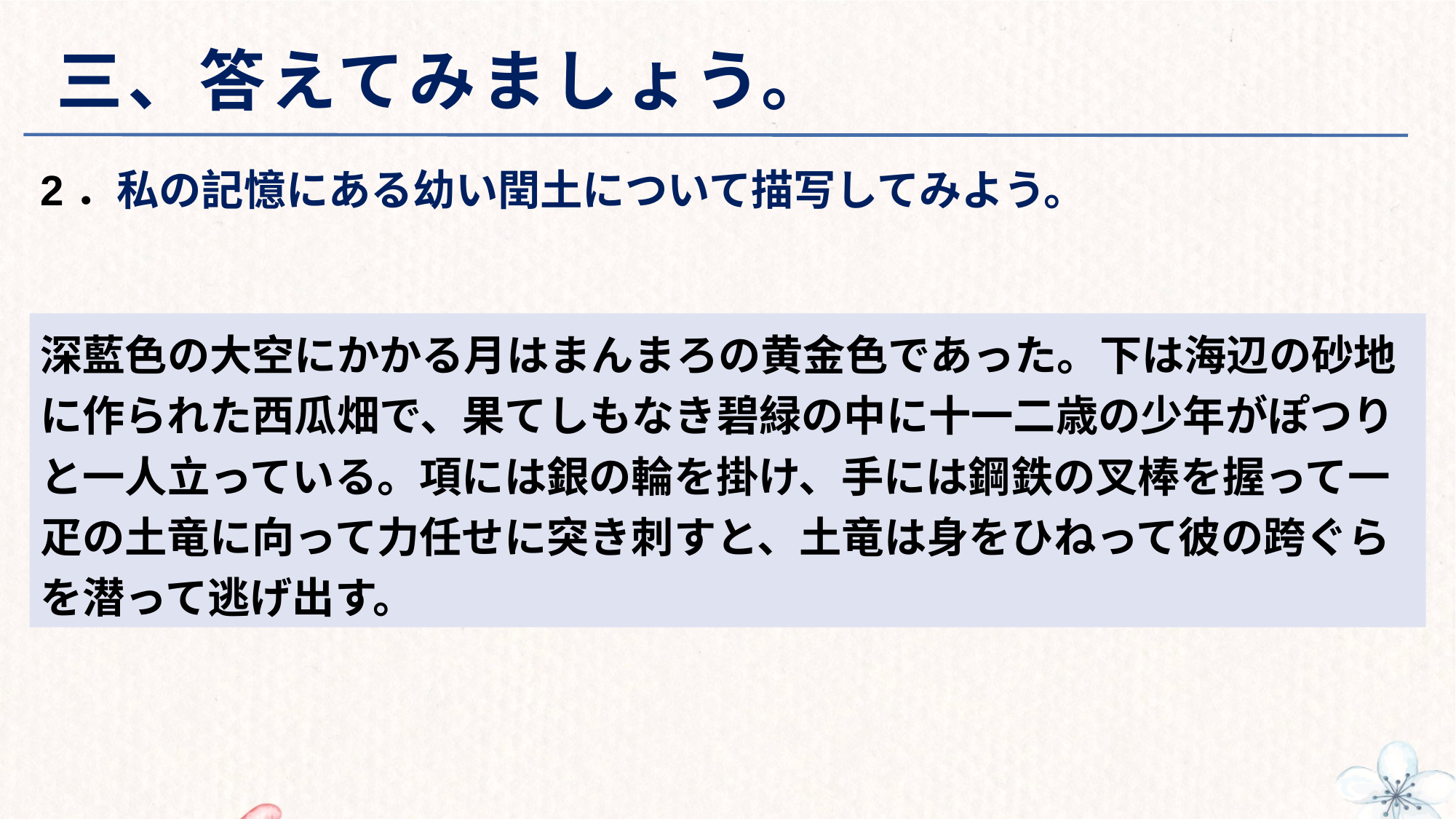

# 三、答えてみましょう。
2．私の記憶にある幼い閏土について描写してみよう。
深藍色の大空にかかる月はまんまろの黄金色であった。下は海辺の砂地に作られた西瓜畑で、果てしもなき碧緑の中に十一二歳の少年がぽつりと一人立っている。項には銀の輪を掛け、手には鋼鉄の叉棒を握って一疋の土竜に向って力任せに突き刺すと、土竜は身をひねって彼の跨ぐらを潜って逃げ出す。